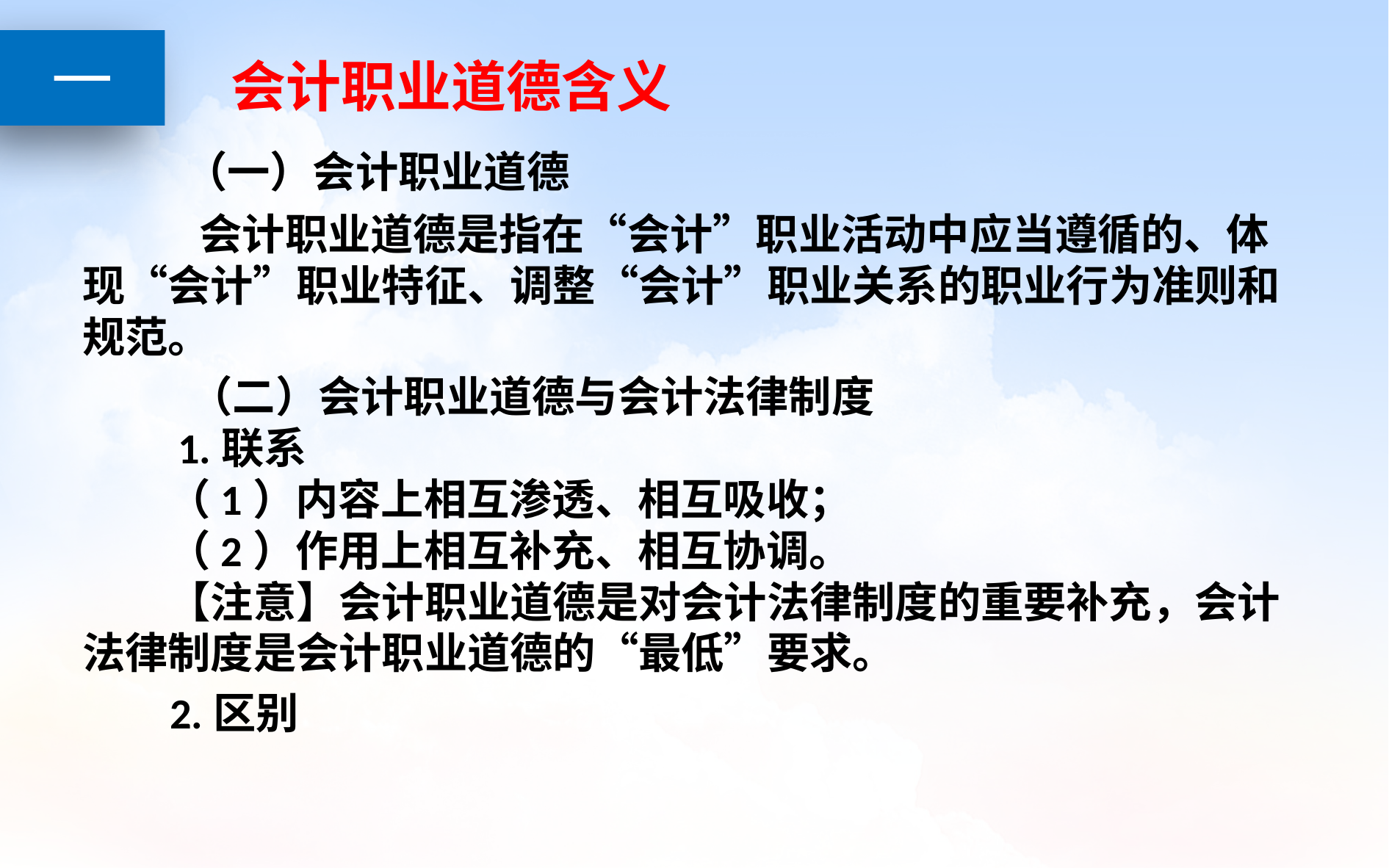

# 一
会计职业道德含义
       （一）会计职业道德
           会计职业道德是指在“会计”职业活动中应当遵循的、体现“会计”职业特征、调整“会计”职业关系的职业行为准则和规范。
          （二）会计职业道德与会计法律制度
　　1.联系
　　（1）内容上相互渗透、相互吸收；
　　（2）作用上相互补充、相互协调。
　　【注意】会计职业道德是对会计法律制度的重要补充，会计法律制度是会计职业道德的“最低”要求。
         2.区别